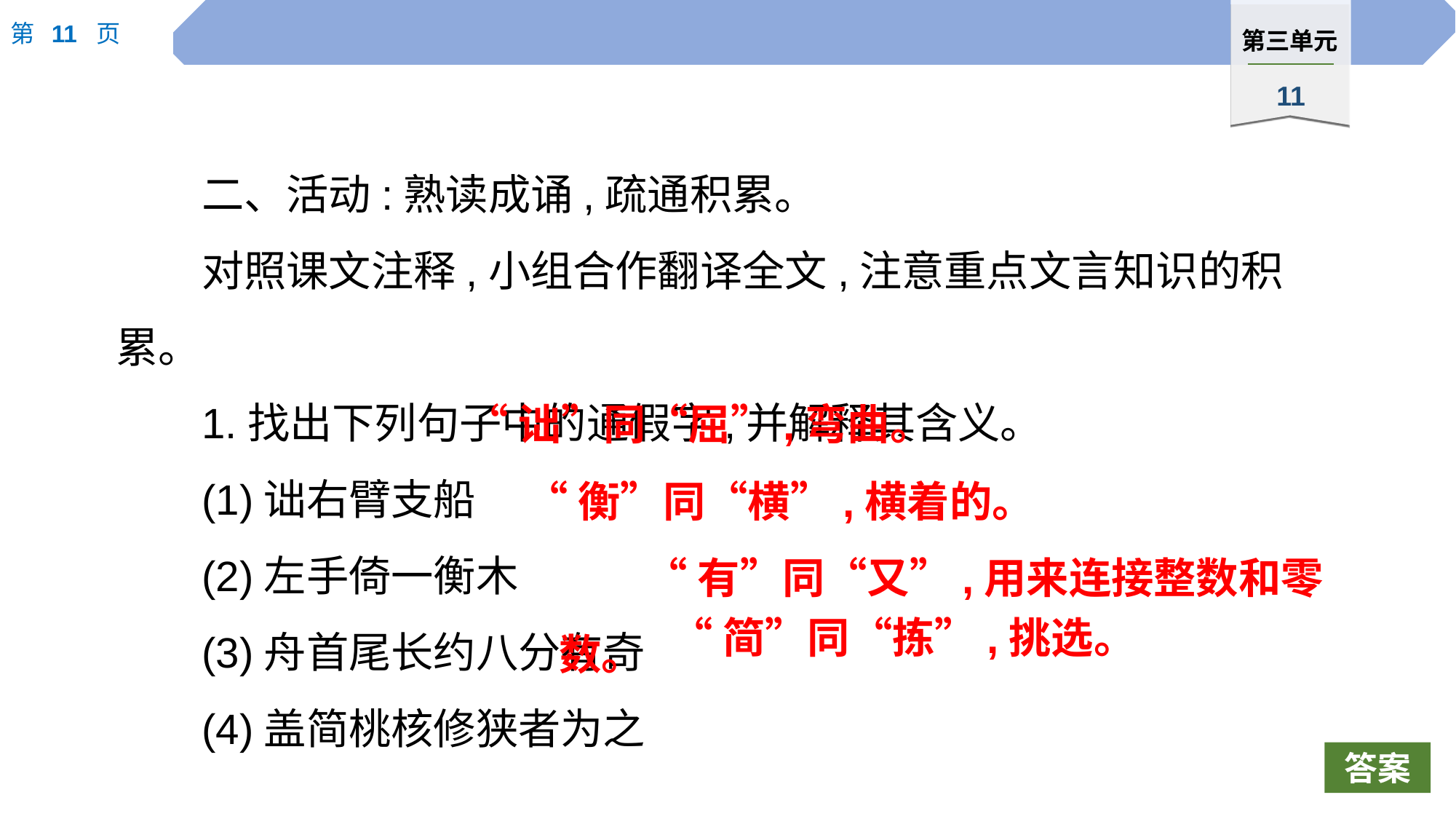

二、活动:熟读成诵,疏通积累。
对照课文注释,小组合作翻译全文,注意重点文言知识的积累。
1.找出下列句子中的通假字,并解释其含义。
(1)诎右臂支船
(2)左手倚一衡木
(3)舟首尾长约八分有奇
(4)盖简桃核修狭者为之

“诎”同“屈”,弯曲。
“衡”同“横”,横着的。
“有”同“又”,用来连接整数和零数。
“简”同“拣”,挑选。
答案